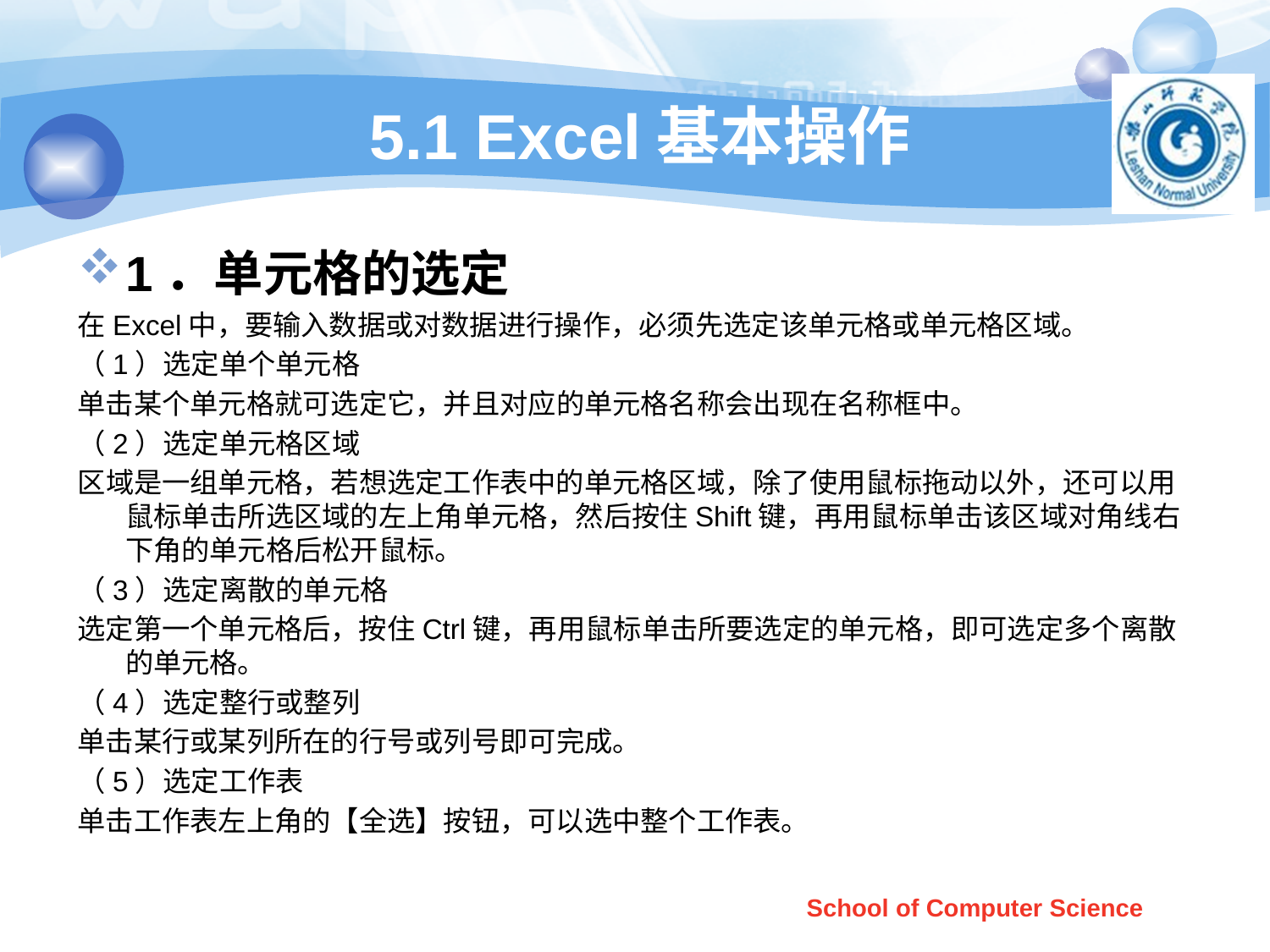

# 5.1 Excel基本操作
1．单元格的选定
在Excel中，要输入数据或对数据进行操作，必须先选定该单元格或单元格区域。
（1）选定单个单元格
单击某个单元格就可选定它，并且对应的单元格名称会出现在名称框中。
（2）选定单元格区域
区域是一组单元格，若想选定工作表中的单元格区域，除了使用鼠标拖动以外，还可以用鼠标单击所选区域的左上角单元格，然后按住Shift键，再用鼠标单击该区域对角线右下角的单元格后松开鼠标。
（3）选定离散的单元格
选定第一个单元格后，按住Ctrl键，再用鼠标单击所要选定的单元格，即可选定多个离散的单元格。
（4）选定整行或整列
单击某行或某列所在的行号或列号即可完成。
（5）选定工作表
单击工作表左上角的【全选】按钮，可以选中整个工作表。

School of Computer Science